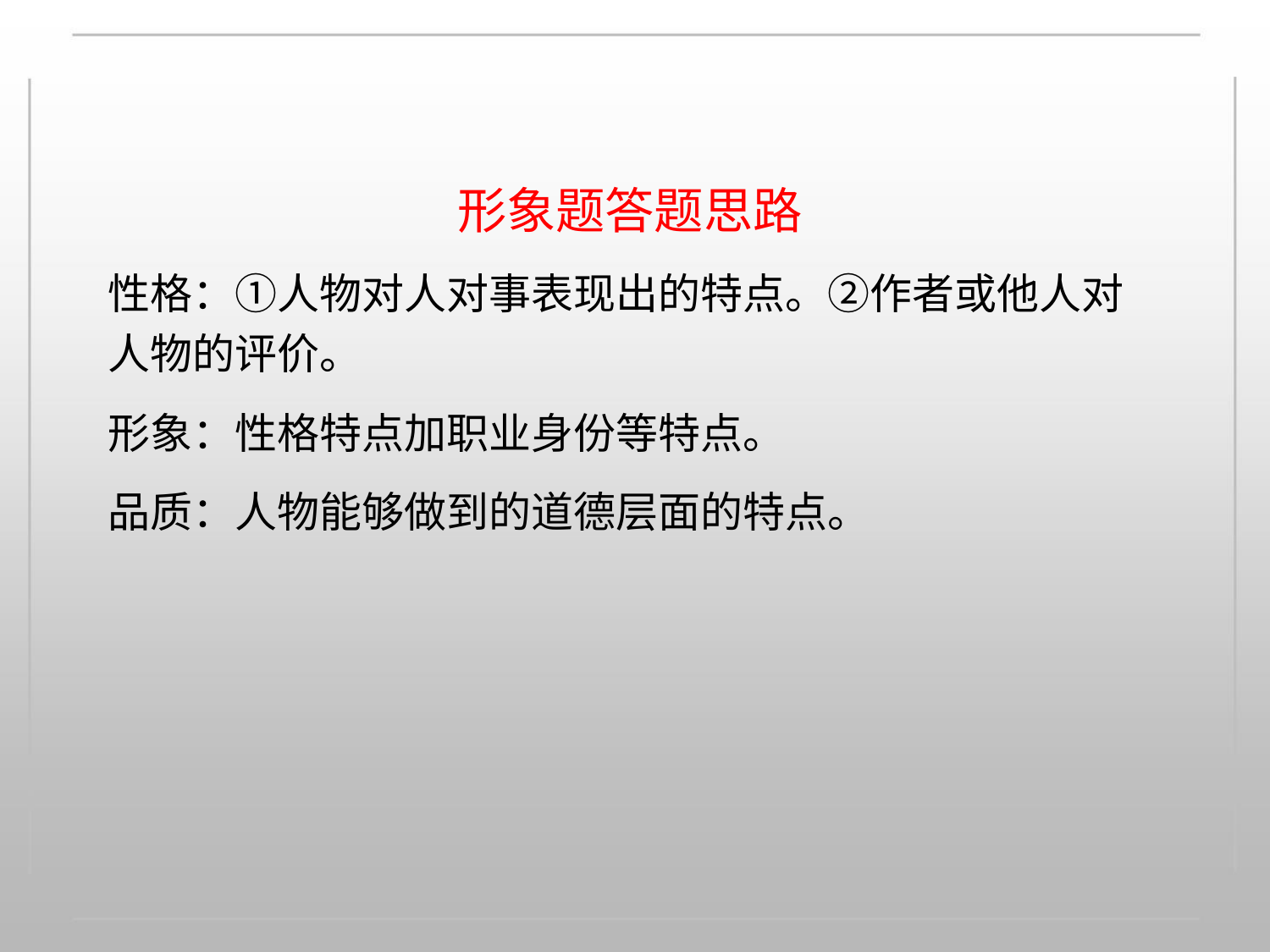

形象题答题思路
性格：①人物对人对事表现出的特点。②作者或他人对
人物的评价。
形象：性格特点加职业身份等特点。
品质：人物能够做到的道德层面的特点。